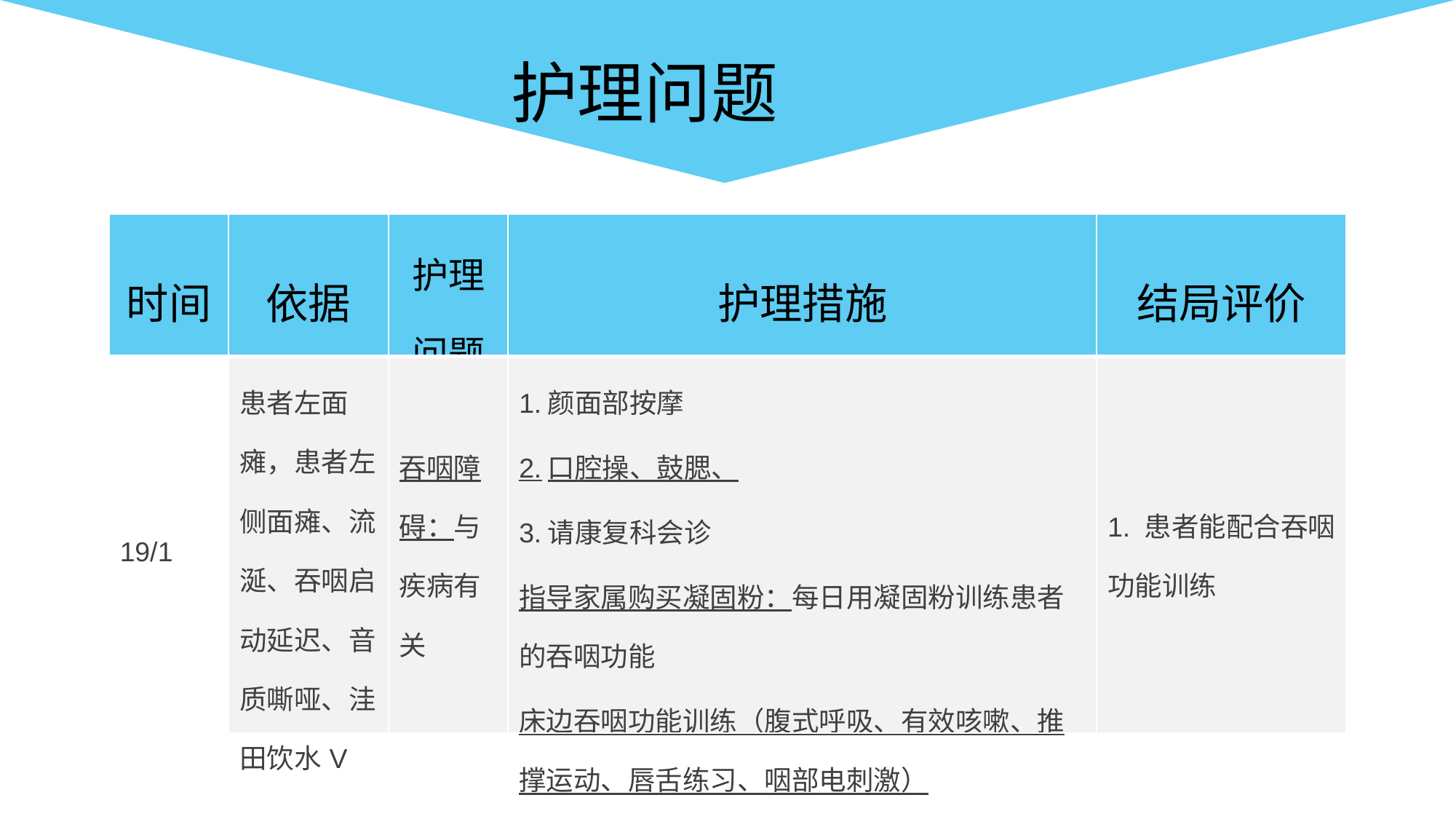

护理问题
| 时间 | 依据 | 护理问题 | 护理措施 | 结局评价 |
| --- | --- | --- | --- | --- |
| 19/1 | 患者左面瘫，患者左侧面瘫、流涎、吞咽启动延迟、音质嘶哑、洼田饮水V | 吞咽障碍：与疾病有关 | 1.颜面部按摩 2.口腔操、鼓腮、 3.请康复科会诊 指导家属购买凝固粉：每日用凝固粉训练患者的吞咽功能 床边吞咽功能训练（腹式呼吸、有效咳嗽、推撑运动、唇舌练习、咽部电刺激） | 1. 患者能配合吞咽功能训练 |